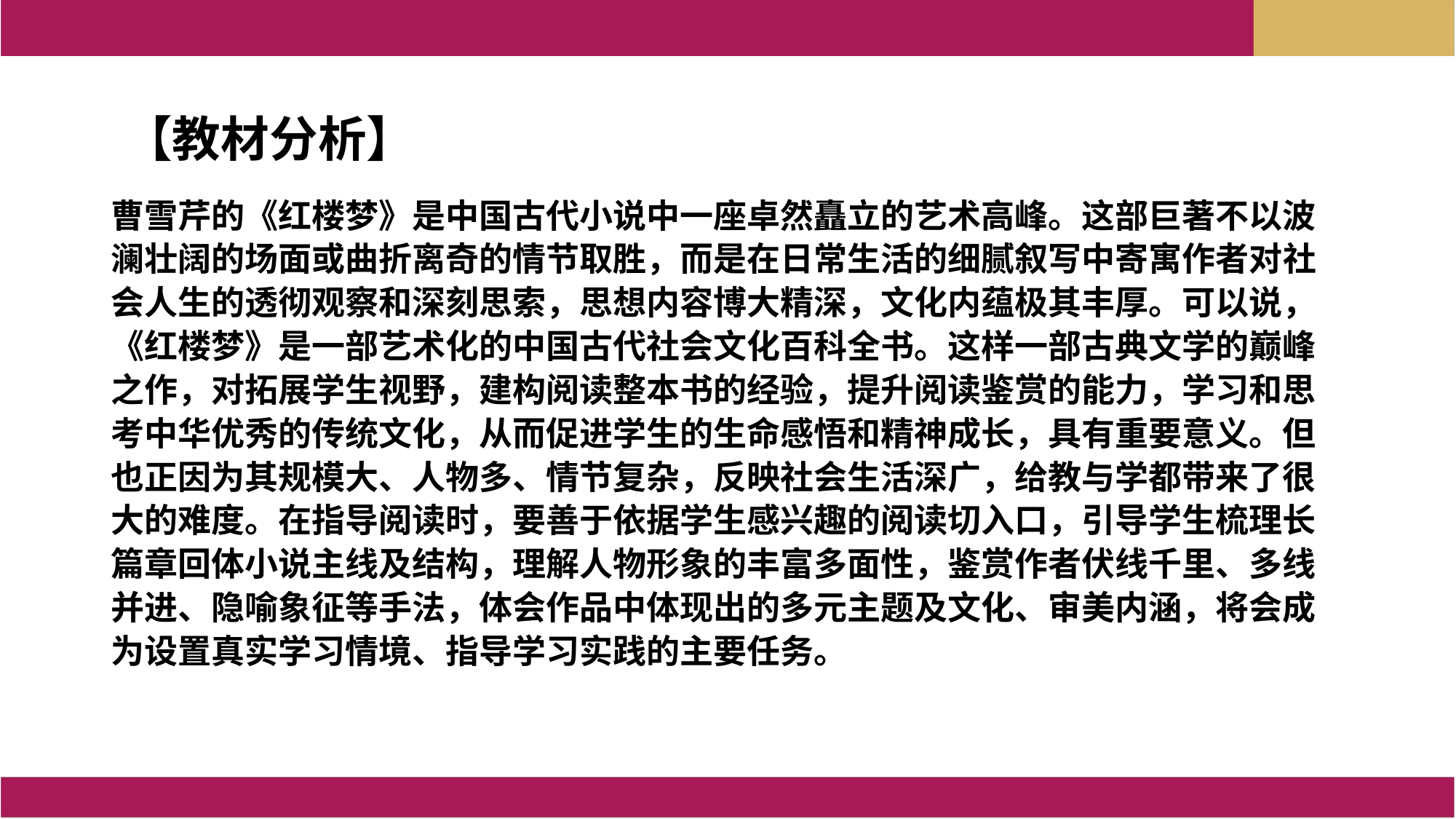

【教材分析】
曹雪芹的《红楼梦》是中国古代小说中一座卓然矗立的艺术高峰。这部巨著不以波澜壮阔的场面或曲折离奇的情节取胜，而是在日常生活的细腻叙写中寄寓作者对社会人生的透彻观察和深刻思索，思想内容博大精深，文化内蕴极其丰厚。可以说，《红楼梦》是一部艺术化的中国古代社会文化百科全书。这样一部古典文学的巅峰之作，对拓展学生视野，建构阅读整本书的经验，提升阅读鉴赏的能力，学习和思考中华优秀的传统文化，从而促进学生的生命感悟和精神成长，具有重要意义。但也正因为其规模大、人物多、情节复杂，反映社会生活深广，给教与学都带来了很大的难度。在指导阅读时，要善于依据学生感兴趣的阅读切入口，引导学生梳理长篇章回体小说主线及结构，理解人物形象的丰富多面性，鉴赏作者伏线千里、多线并进、隐喻象征等手法，体会作品中体现出的多元主题及文化、审美内涵，将会成为设置真实学习情境、指导学习实践的主要任务。